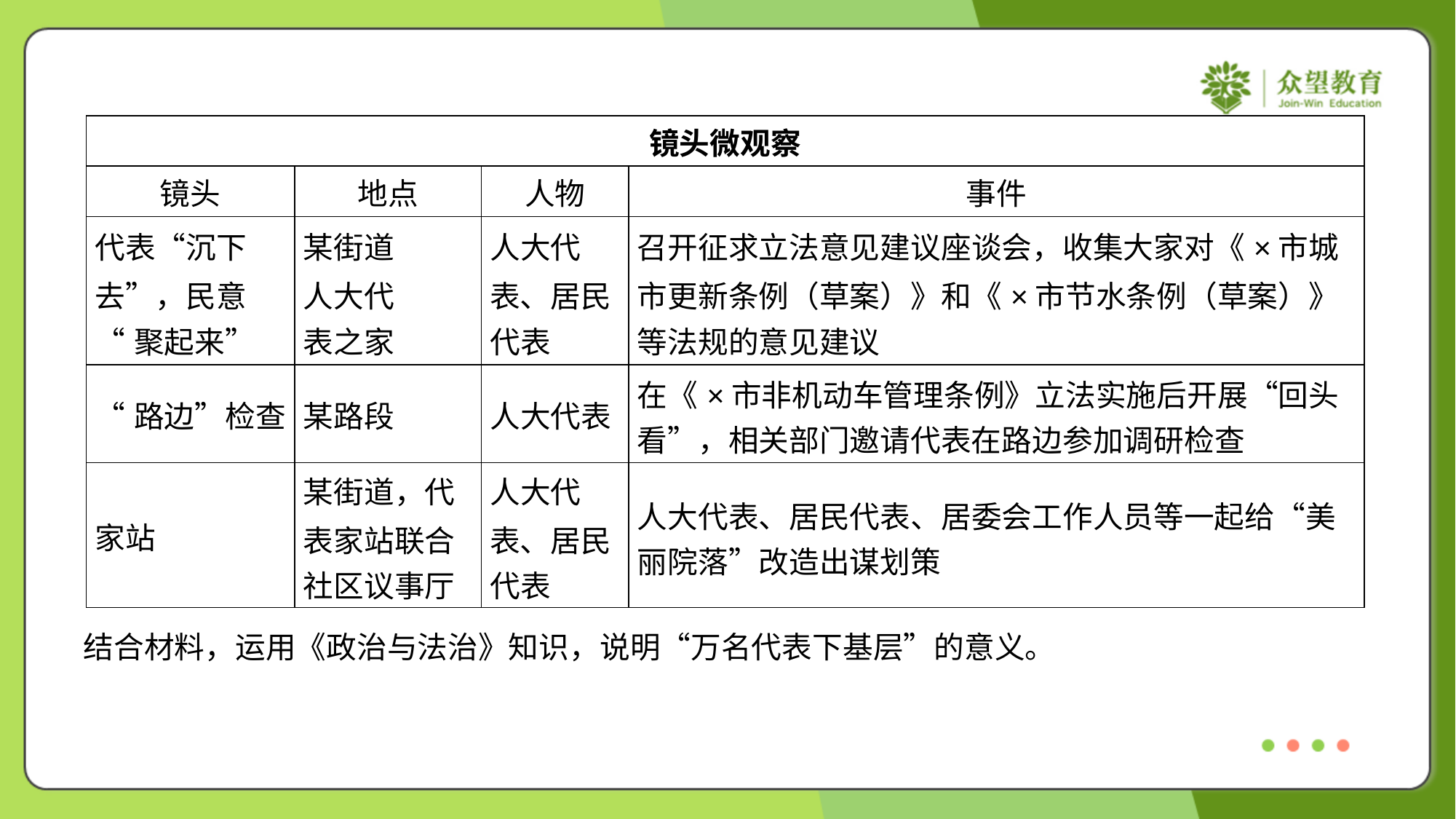

| 镜头微观察 |  |  |  |
| --- | --- | --- | --- |
| 镜头 | 地点 | 人物 | 事件 |
| 代表“沉下 去”，民意 “聚起来” | 某街道 人大代 表之家 | 人大代 表、居民 代表 | 召开征求立法意见建议座谈会，收集大家对《×市城 市更新条例（草案）》和《×市节水条例（草案）》 等法规的意见建议 |
| “路边”检查 | 某路段 | 人大代表 | 在《×市非机动车管理条例》立法实施后开展“回头 看”，相关部门邀请代表在路边参加调研检查 |
| 家站 | 某街道，代 表家站联合 社区议事厅 | 人大代 表、居民 代表 | 人大代表、居民代表、居委会工作人员等一起给“美 丽院落”改造出谋划策 |
结合材料，运用《政治与法治》知识，说明“万名代表下基层”的意义。#2.3